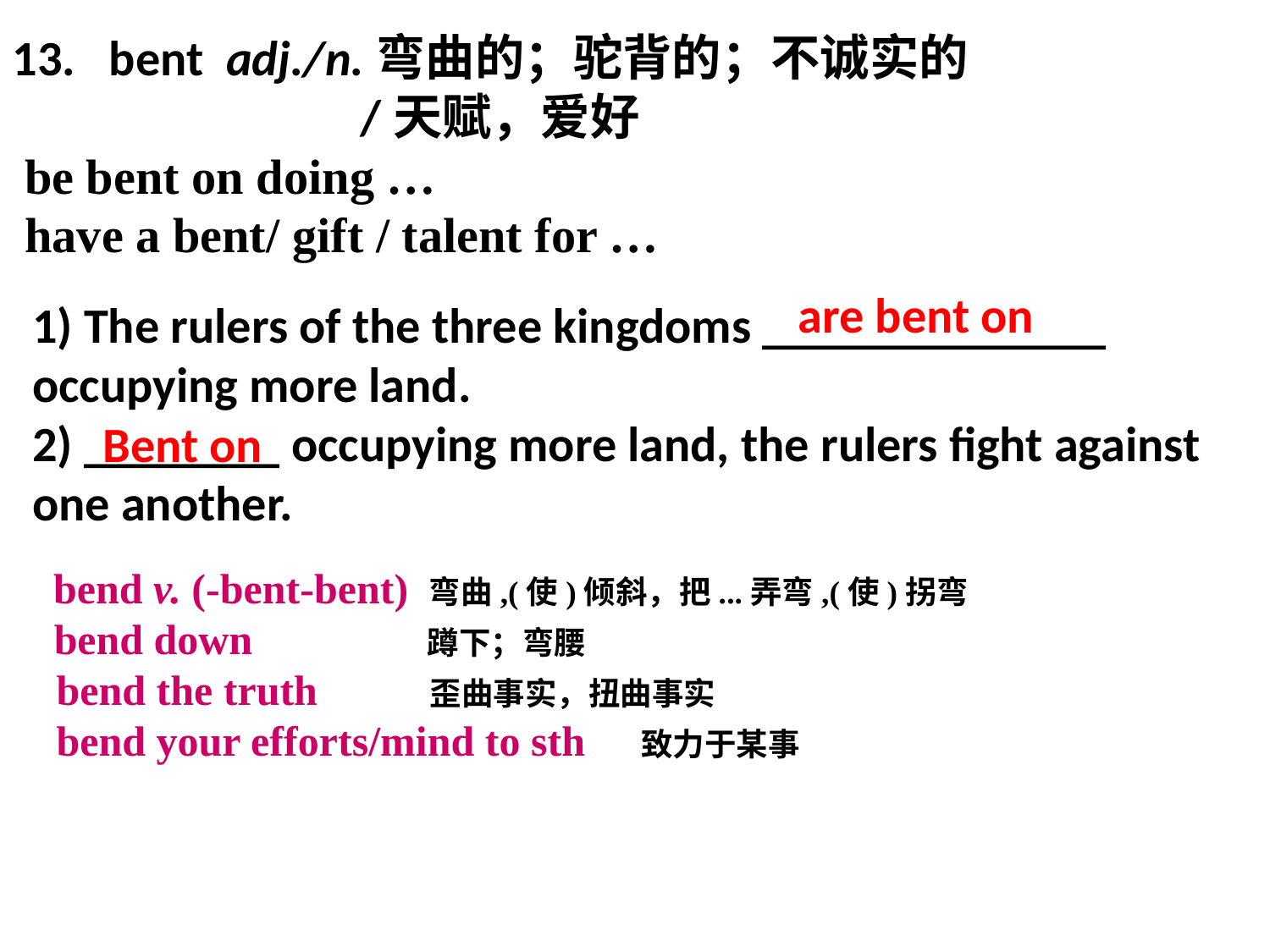

13.   bent  adj./n.弯曲的；驼背的；不诚实的
                               /天赋，爱好
 be bent on doing …
 have a bent/ gift / talent for …
are bent on
1) The rulers of the three kingdoms ______________  occupying more land.
2) ________ occupying more land, the rulers fight against one another.
Bent on
  bend v. (-bent-bent) 弯曲,(使)倾斜，把...弄弯,(使)拐弯
   bend down                     蹲下；弯腰
   bend the truth             歪曲事实，扭曲事实
   bend your efforts/mind to sth      致力于某事